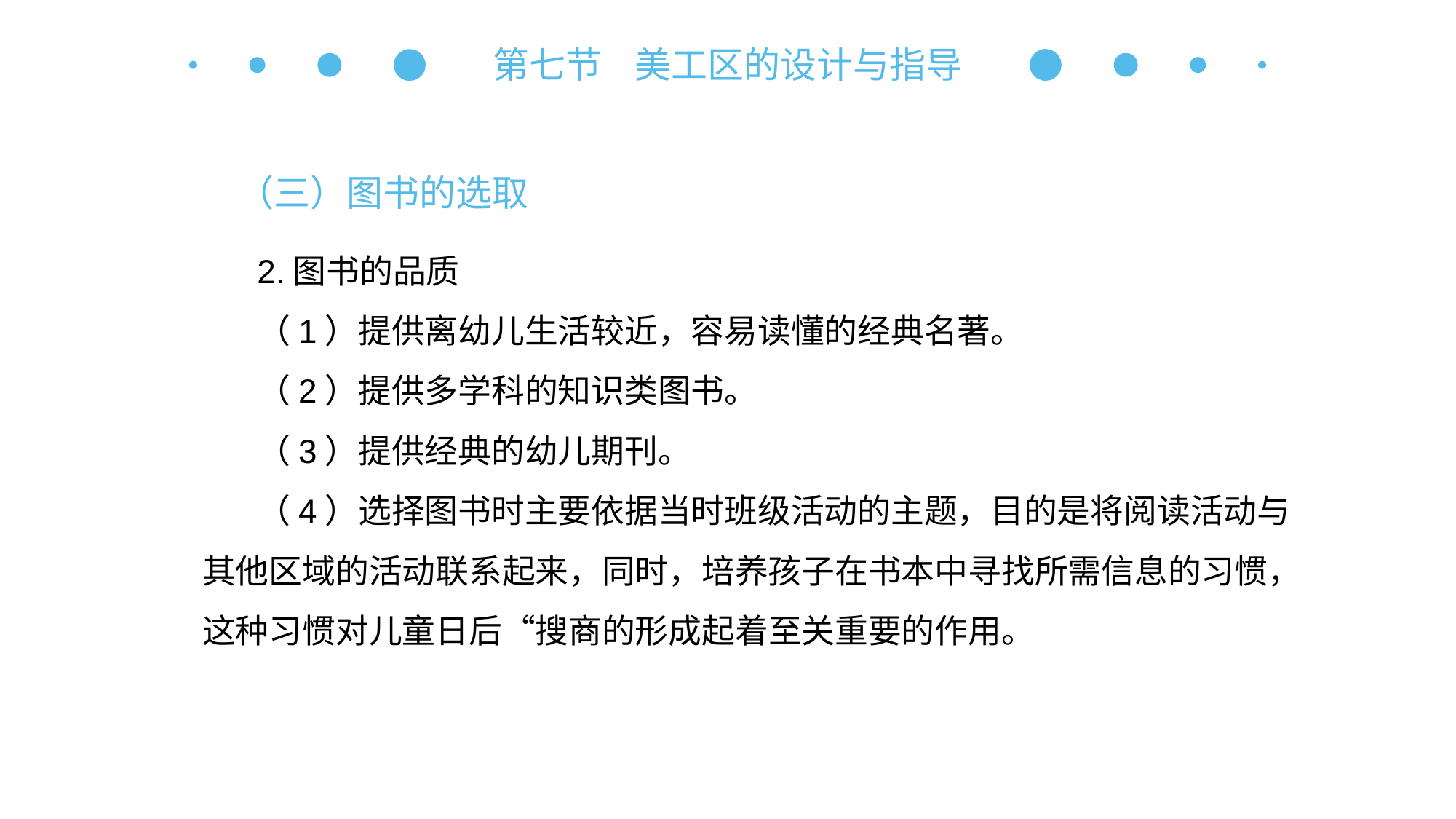

第七节    美工区的设计与指导

（三）图书的选取
2.图书的品质
（1）提供离幼儿生活较近，容易读懂的经典名著。
（2）提供多学科的知识类图书。
（3）提供经典的幼儿期刊。
（4）选择图书时主要依据当时班级活动的主题，目的是将阅读活动与其他区域的活动联系起来，同时，培养孩子在书本中寻找所需信息的习惯，这种习惯对儿童日后“搜商的形成起着至关重要的作用。